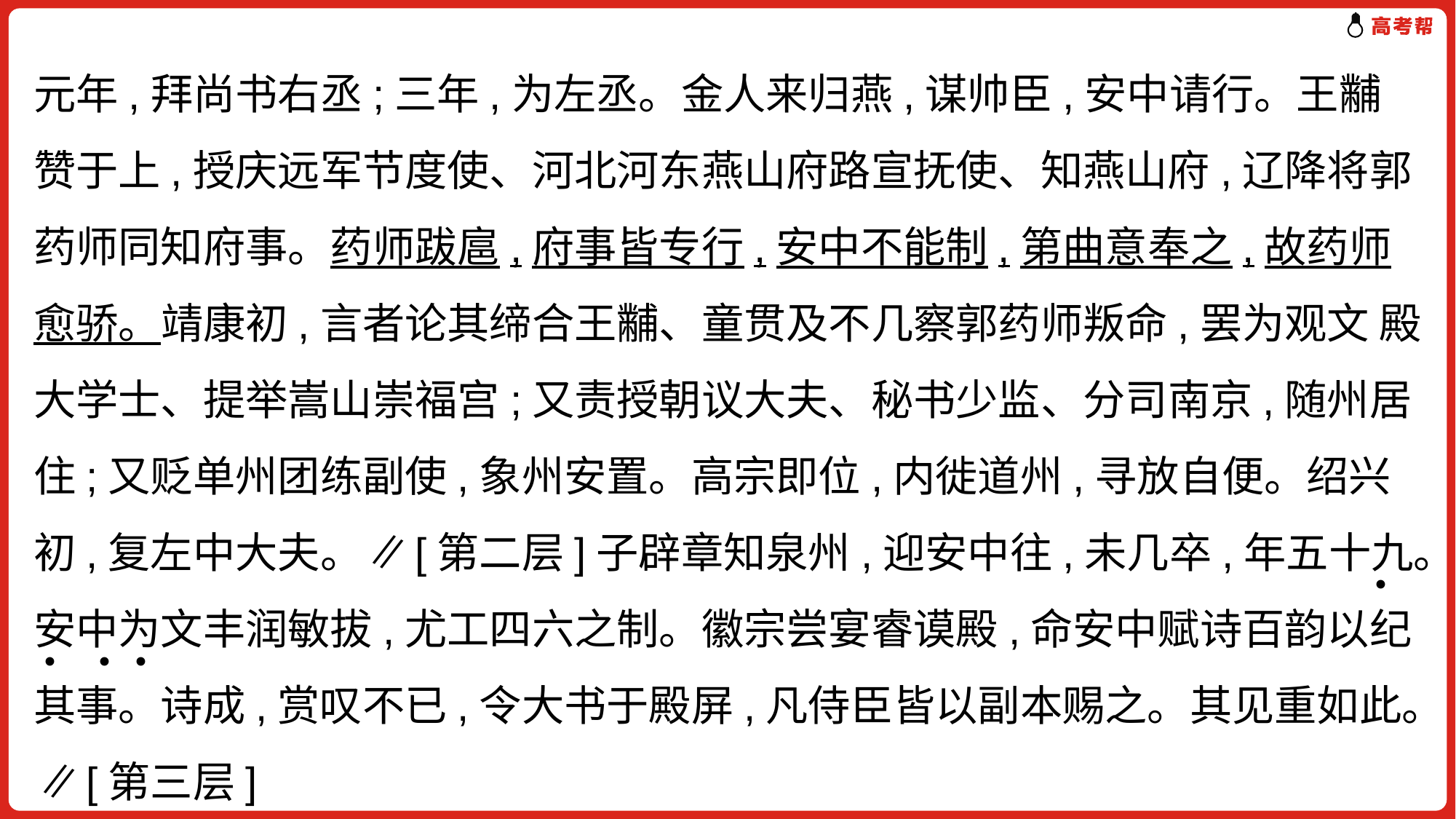

元年,拜尚书右丞;三年,为左丞。金人来归燕,谋帅臣,安中请行。王黼赞于上,授庆远军节度使、河北河东燕山府路宣抚使、知燕山府,辽降将郭药师同知府事。药师跋扈,府事皆专行,安中不能制,第曲意奉之,故药师愈骄。靖康初,言者论其缔合王黼、童贯及不几察郭药师叛命,罢为观文 殿大学士、提举嵩山崇福宫;又责授朝议大夫、秘书少监、分司南京,随州居住;又贬单州团练副使,象州安置。高宗即位,内徙道州,寻放自便。绍兴初,复左中大夫。∥[第二层]子辟章知泉州,迎安中往,未几卒,年五十九。安中为文丰润敏拔,尤工四六之制。徽宗尝宴睿谟殿,命安中赋诗百韵以纪其事。诗成,赏叹不已,令大书于殿屏,凡侍臣皆以副本赐之。其见重如此。∥[第三层]
(节选自《宋史·王安中传》)
.
 .  . .